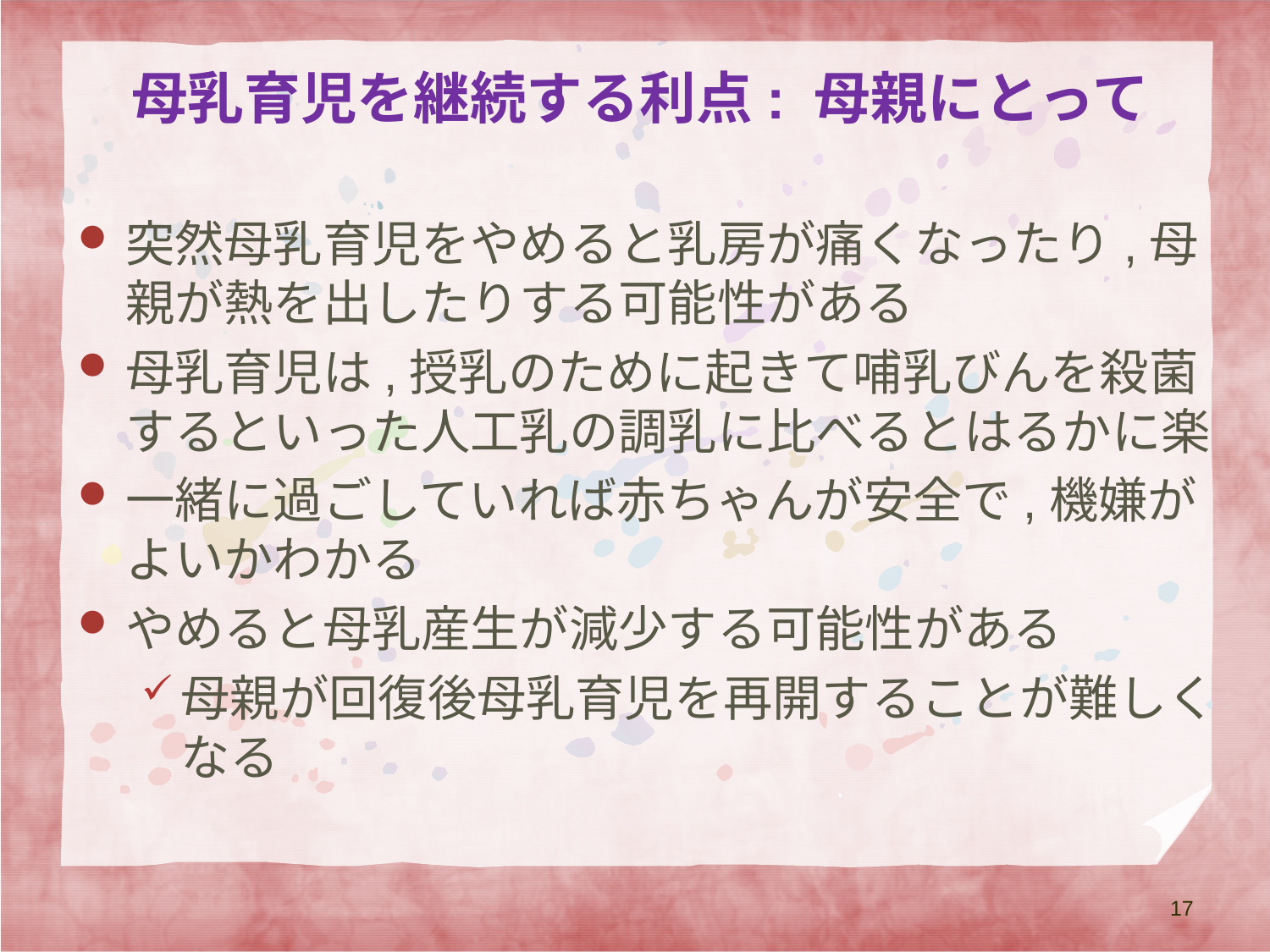

# 母乳育児を継続する利点: 母親にとって
突然母乳育児をやめると乳房が痛くなったり,母親が熱を出したりする可能性がある
母乳育児は,授乳のために起きて哺乳びんを殺菌するといった人工乳の調乳に比べるとはるかに楽
一緒に過ごしていれば赤ちゃんが安全で,機嫌がよいかわかる
やめると母乳産生が減少する可能性がある
母親が回復後母乳育児を再開することが難しくなる

17